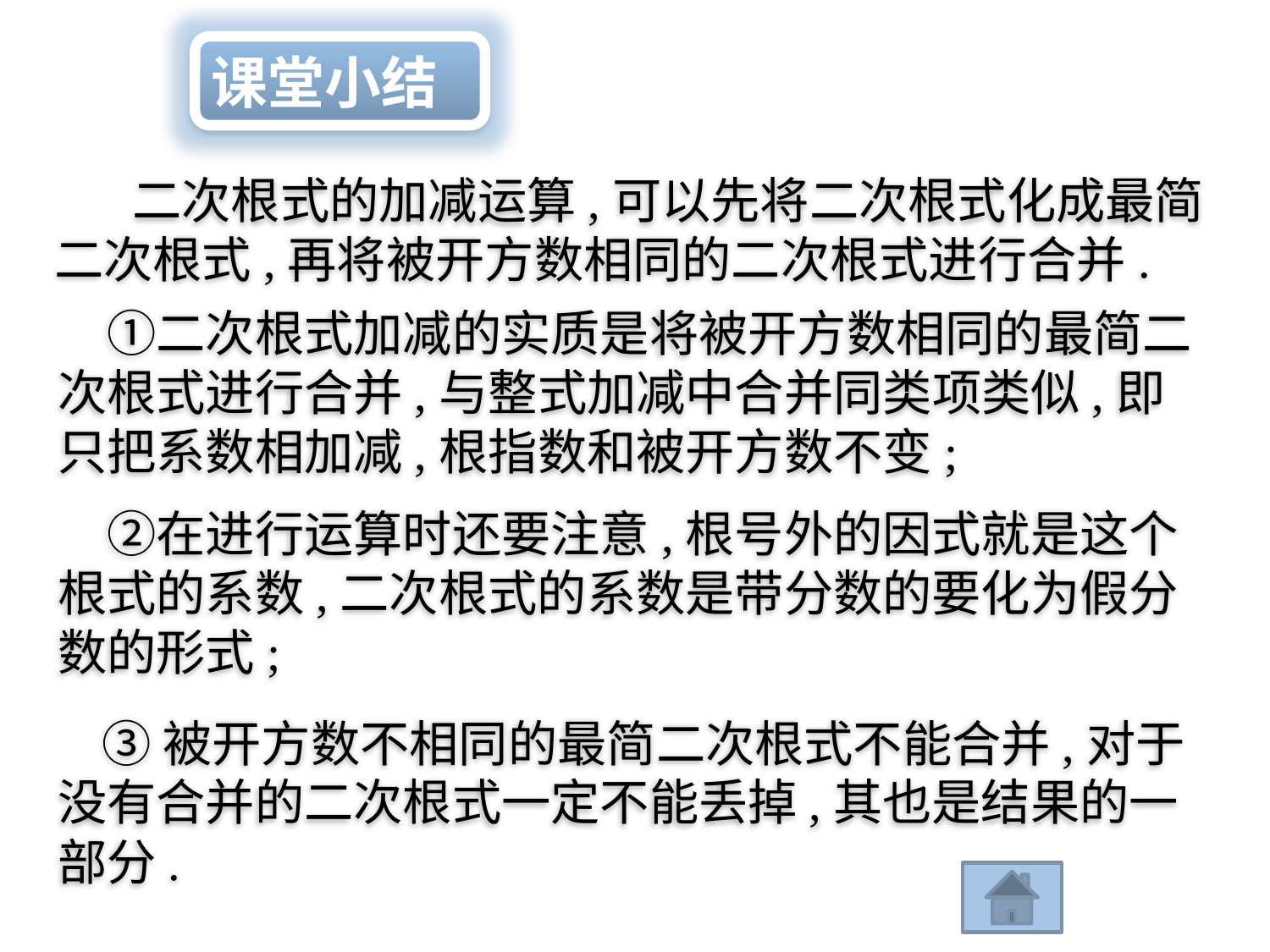

课堂小结
      二次根式的加减运算,可以先将二次根式化成最简二次根式,再将被开方数相同的二次根式进行合并.
　①二次根式加减的实质是将被开方数相同的最简二次根式进行合并,与整式加减中合并同类项类似,即只把系数相加减,根指数和被开方数不变;
　②在进行运算时还要注意,根号外的因式就是这个根式的系数,二次根式的系数是带分数的要化为假分数的形式;
    ③被开方数不相同的最简二次根式不能合并,对于没有合并的二次根式一定不能丢掉,其也是结果的一部分.